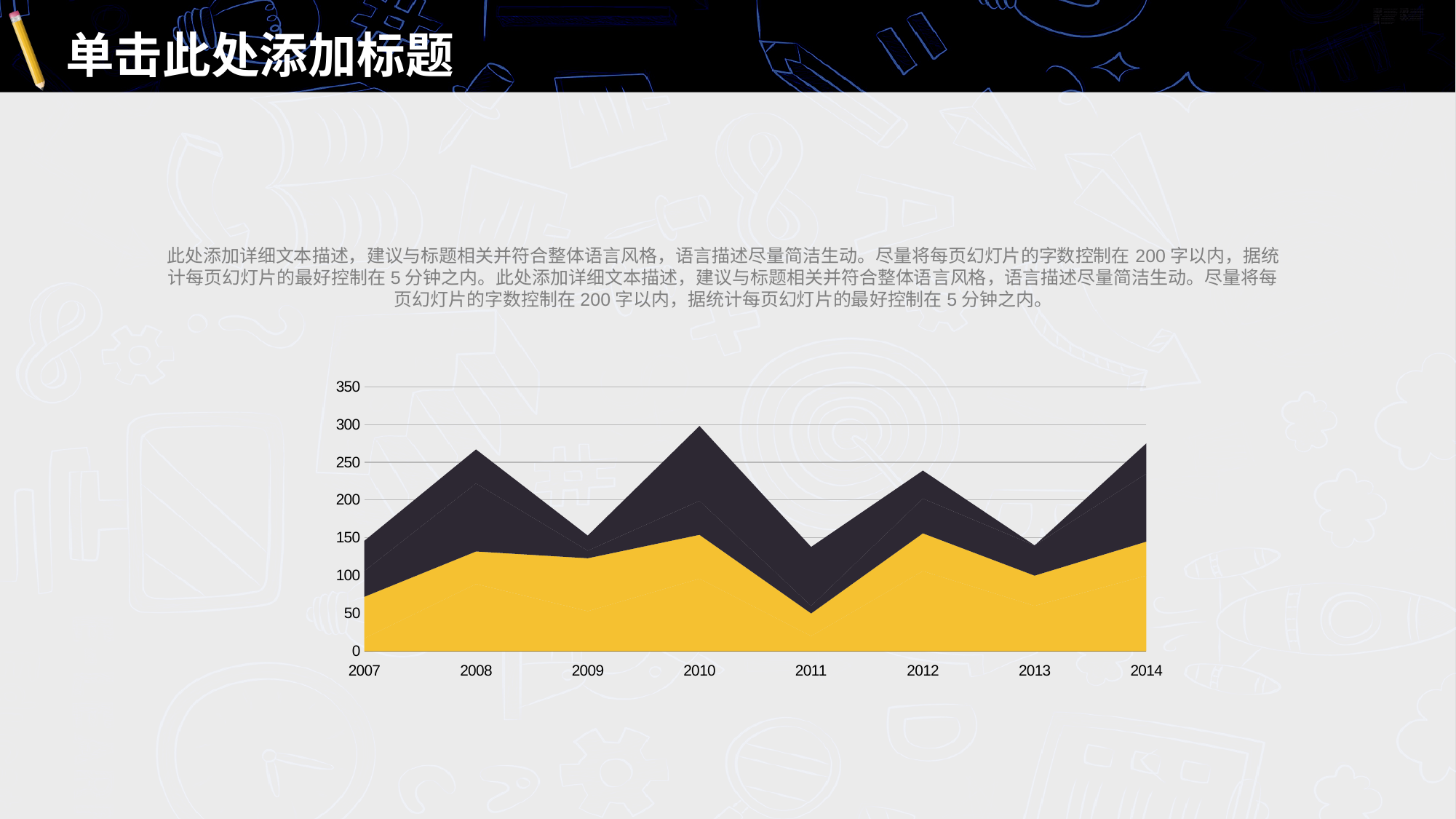

# 单击此处添加标题
此处添加详细文本描述，建议与标题相关并符合整体语言风格，语言描述尽量简洁生动。尽量将每页幻灯片的字数控制在200字以内，据统计每页幻灯片的最好控制在5分钟之内。此处添加详细文本描述，建议与标题相关并符合整体语言风格，语言描述尽量简洁生动。尽量将每页幻灯片的字数控制在200字以内，据统计每页幻灯片的最好控制在5分钟之内。

### Chart:

| Category | Your Company | Competition | Other | Other |
|---|---|---|---|---|
| 2007 | 17.0 | 55.0 | 34.0 | 40.0 |
| 2008 | 89.0 | 43.0 | 90.0 | 45.0 |
| 2009 | 53.0 | 70.0 | 10.0 | 20.0 |
| 2010 | 96.0 | 58.0 | 45.0 | 99.0 |
| 2011 | 20.0 | 30.0 | 10.0 | 78.0 |
| 2012 | 106.0 | 50.0 | 46.0 | 37.0 |
| 2013 | 60.0 | 40.0 | 40.0 | 0.0 |
| 2014 | 100.0 | 45.0 | 90.0 | 40.0 |